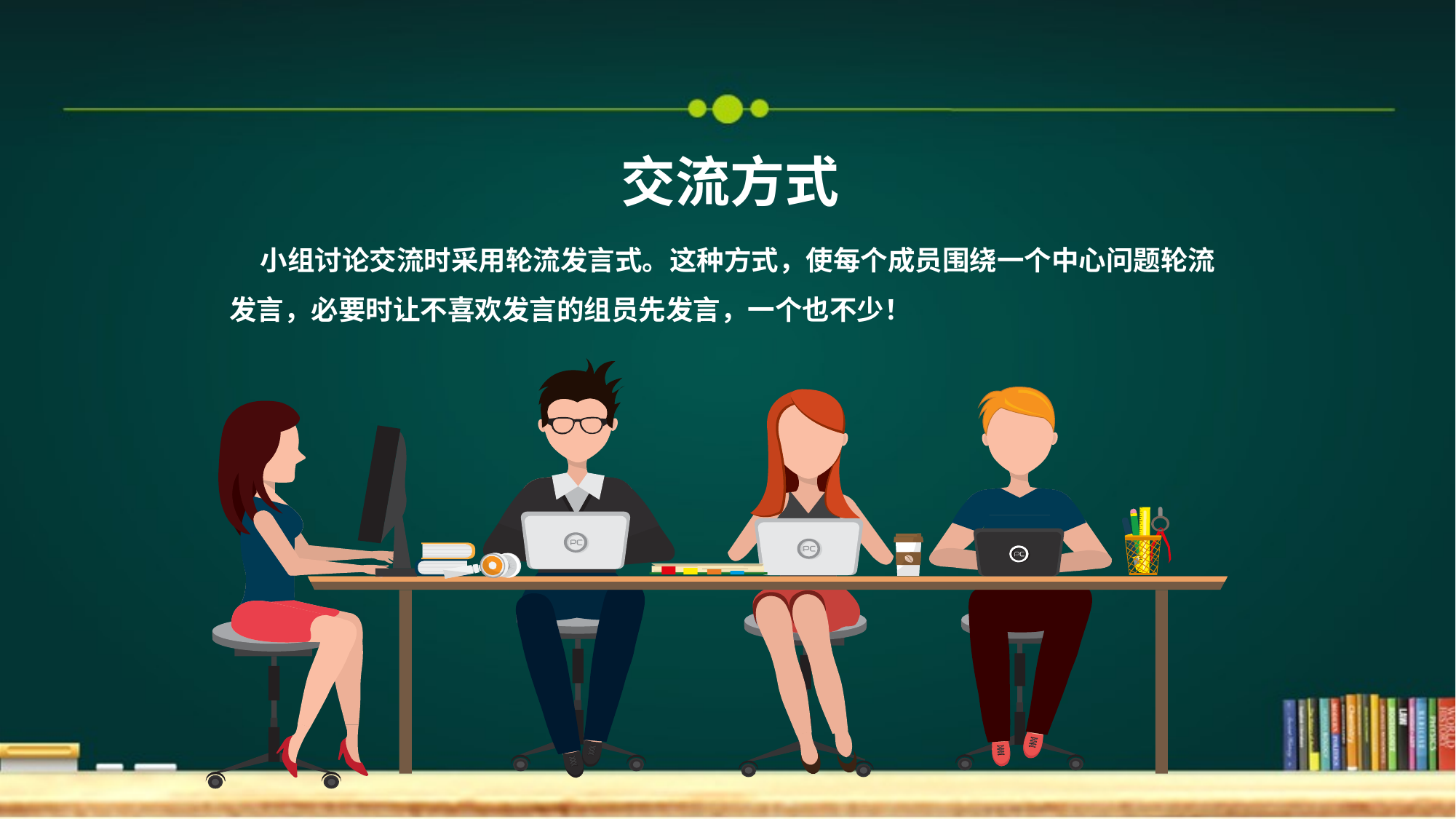

交流方式
    小组讨论交流时采用轮流发言式。这种方式，使每个成员围绕一个中心问题轮流发言，必要时让不喜欢发言的组员先发言，一个也不少！